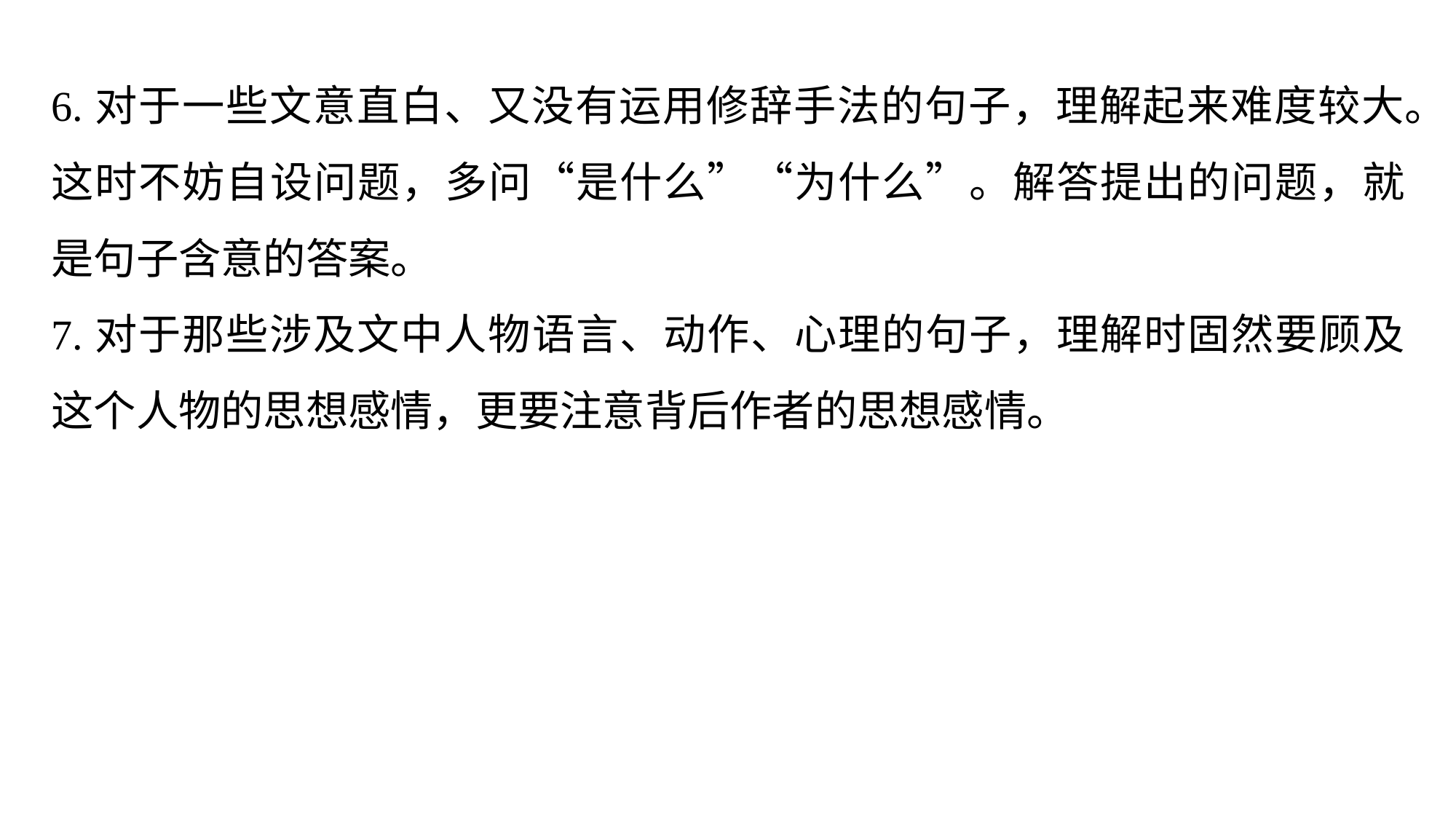

6.对于一些文意直白、又没有运用修辞手法的句子，理解起来难度较大。这时不妨自设问题，多问“是什么”“为什么”。解答提出的问题，就是句子含意的答案。
7.对于那些涉及文中人物语言、动作、心理的句子，理解时固然要顾及这个人物的思想感情，更要注意背后作者的思想感情。